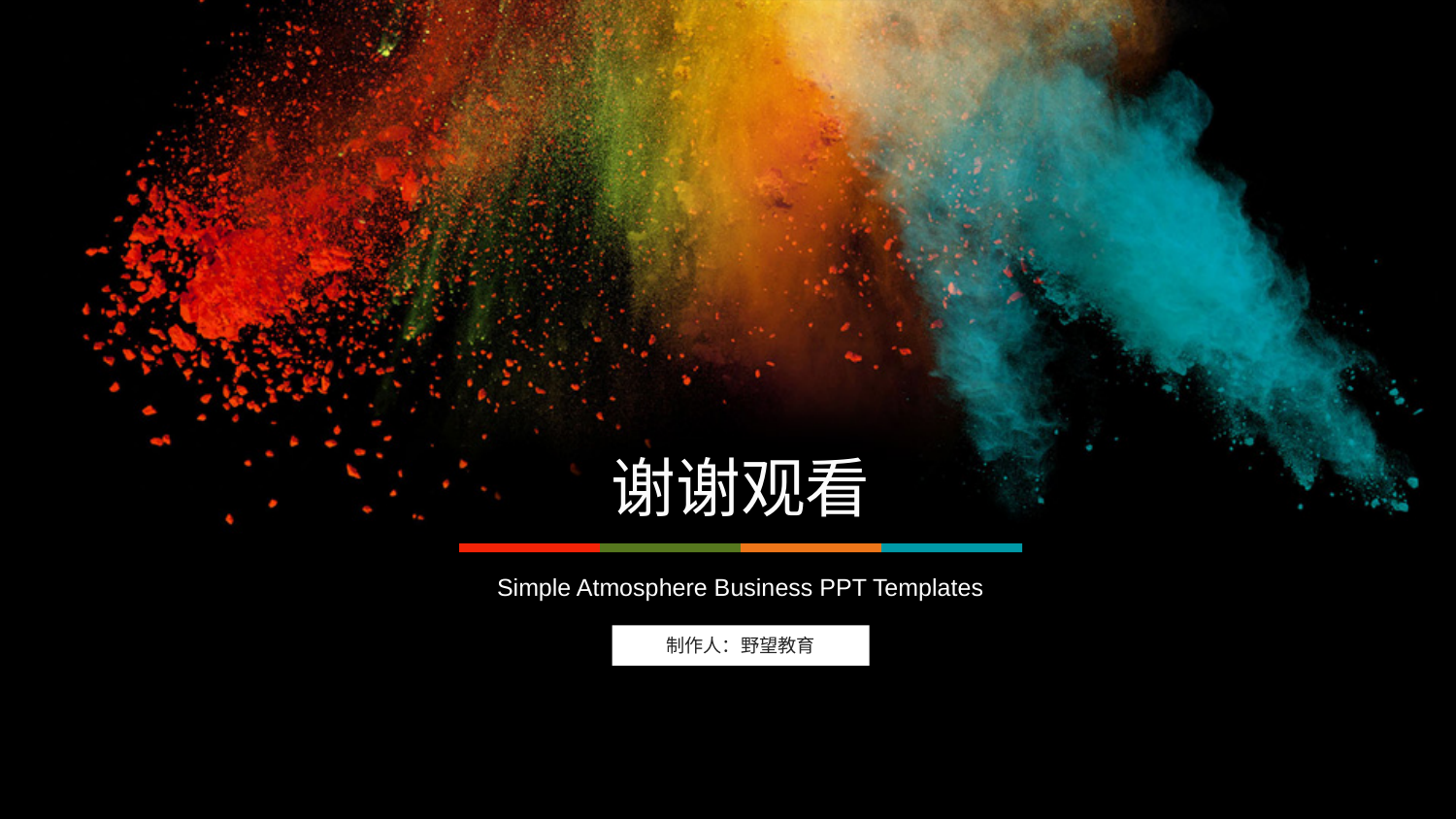

谢谢观看

Simple Atmosphere Business PPT Templates

制作人：野望教育